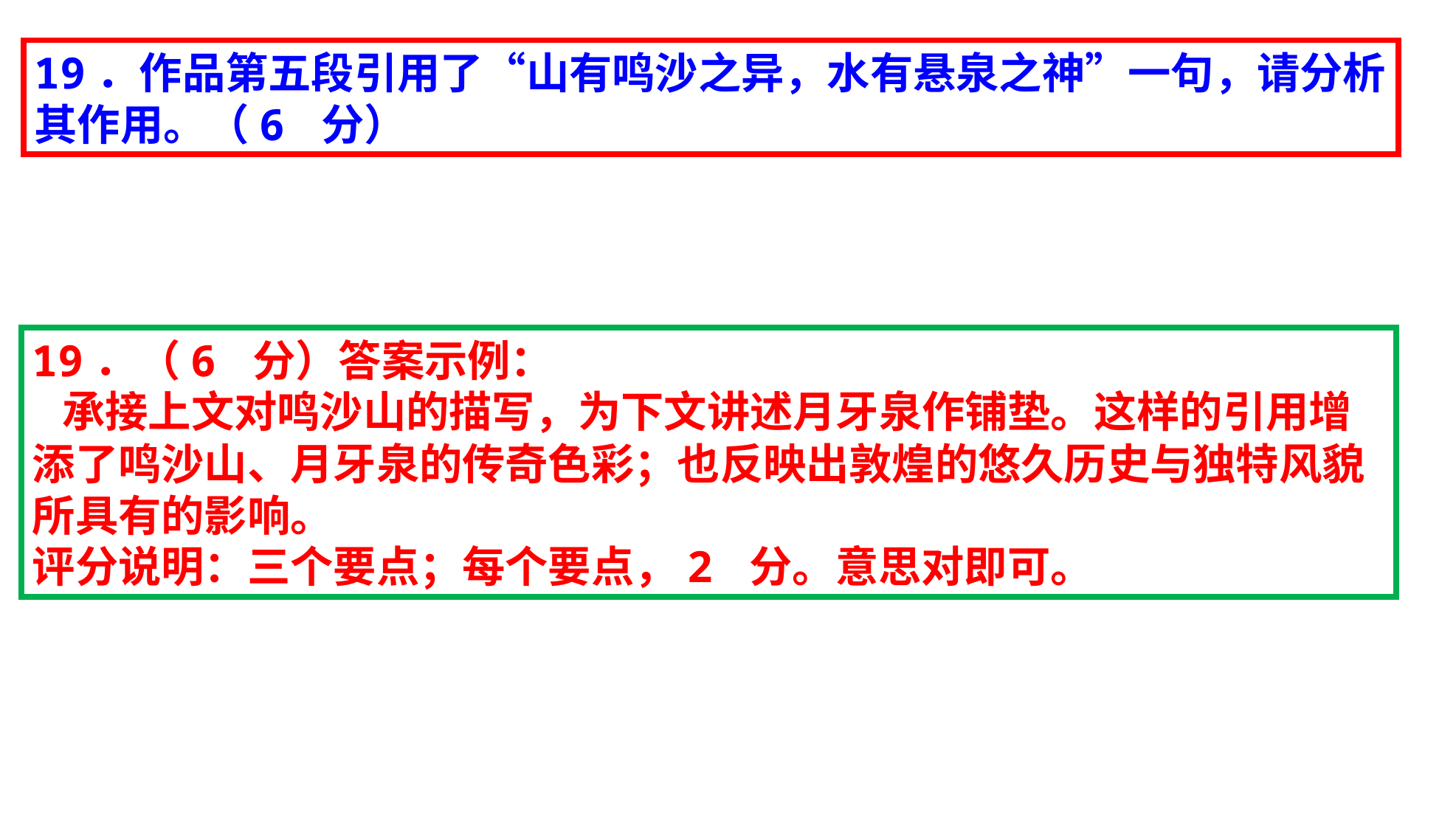

19．作品第五段引用了“山有鸣沙之异，水有悬泉之神”一句，请分析其作用。（6 分）
19．（6 分）答案示例：
  承接上文对鸣沙山的描写，为下文讲述月牙泉作铺垫。这样的引用增添了鸣沙山、月牙泉的传奇色彩；也反映出敦煌的悠久历史与独特风貌所具有的影响。
评分说明：三个要点；每个要点，2 分。意思对即可。